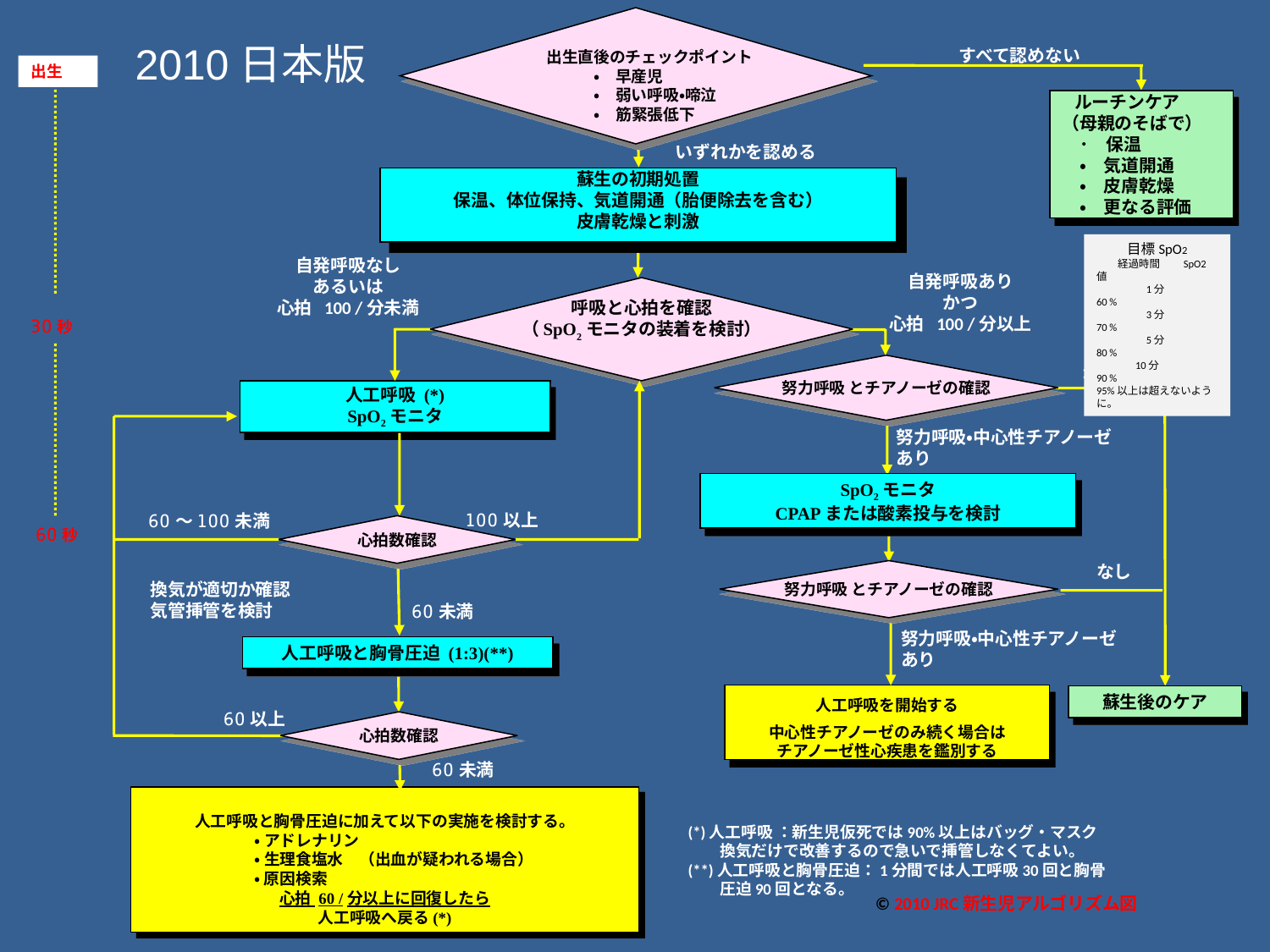

出生直後のチェックポイント
　　　　・　早産児
　　　　・　弱い呼吸・啼泣
　　　　・　筋緊張低下
2010日本版
すべて認めない
出生

  ルーチンケア
（母親のそばで）
　･　保温
　・　気道開通
　・　皮膚乾燥
　・　更なる評価

いずれかを認める
蘇生の初期処置
保温、体位保持、気道開通（胎便除去を含む）
皮膚乾燥と刺激

目標SpO2
　　経過時間　　SpO2値
 　　　　1分　　　　　60 %
 　　　　3分　　　　　70 %
 　　　　5分　　　　　80 %
　　  　10分　　　　　90 %
95%以上は超えないように。
自発呼吸なし
あるいは
心拍  100 /分未満
自発呼吸あり
かつ
心拍  100 /分以上
呼吸と心拍を確認
（SpO2モニタの装着を検討）

30秒

努力呼吸 とチアノーゼの確認
なし

人工呼吸 (*)
SpO2モニタ

努力呼吸・中心性チアノーゼ
あり

SpO2モニタ
CPAPまたは酸素投与を検討
100以上
60～100未満
心拍数確認
60秒

なし
努力呼吸 とチアノーゼの確認

換気が適切か確認
気管挿管を検討

60未満

努力呼吸・中心性チアノーゼ
あり
人工呼吸と胸骨圧迫 (1:3)(**)

人工呼吸を開始する

中心性チアノーゼのみ続く場合は
チアノーゼ性心疾患を鑑別する

蘇生後のケア
60以上
心拍数確認

60未満

人工呼吸と胸骨圧迫に加えて以下の実施を検討する。
　　　　　　　・ アドレナリン
　　　　　　　・ 生理食塩水　（出血が疑われる場合）
　　　　　　　・ 原因検索
心拍 60 /分以上に回復したら
人工呼吸へ戻る(*)
(*)人工呼吸 ：新生児仮死では90%以上はバッグ・マスク
　　換気だけで改善するので急いで挿管しなくてよい。
(**)人工呼吸と胸骨圧迫：1分間では人工呼吸30回と胸骨
　　圧迫90回となる。
© 2010 JRC新生児アルゴリズム図